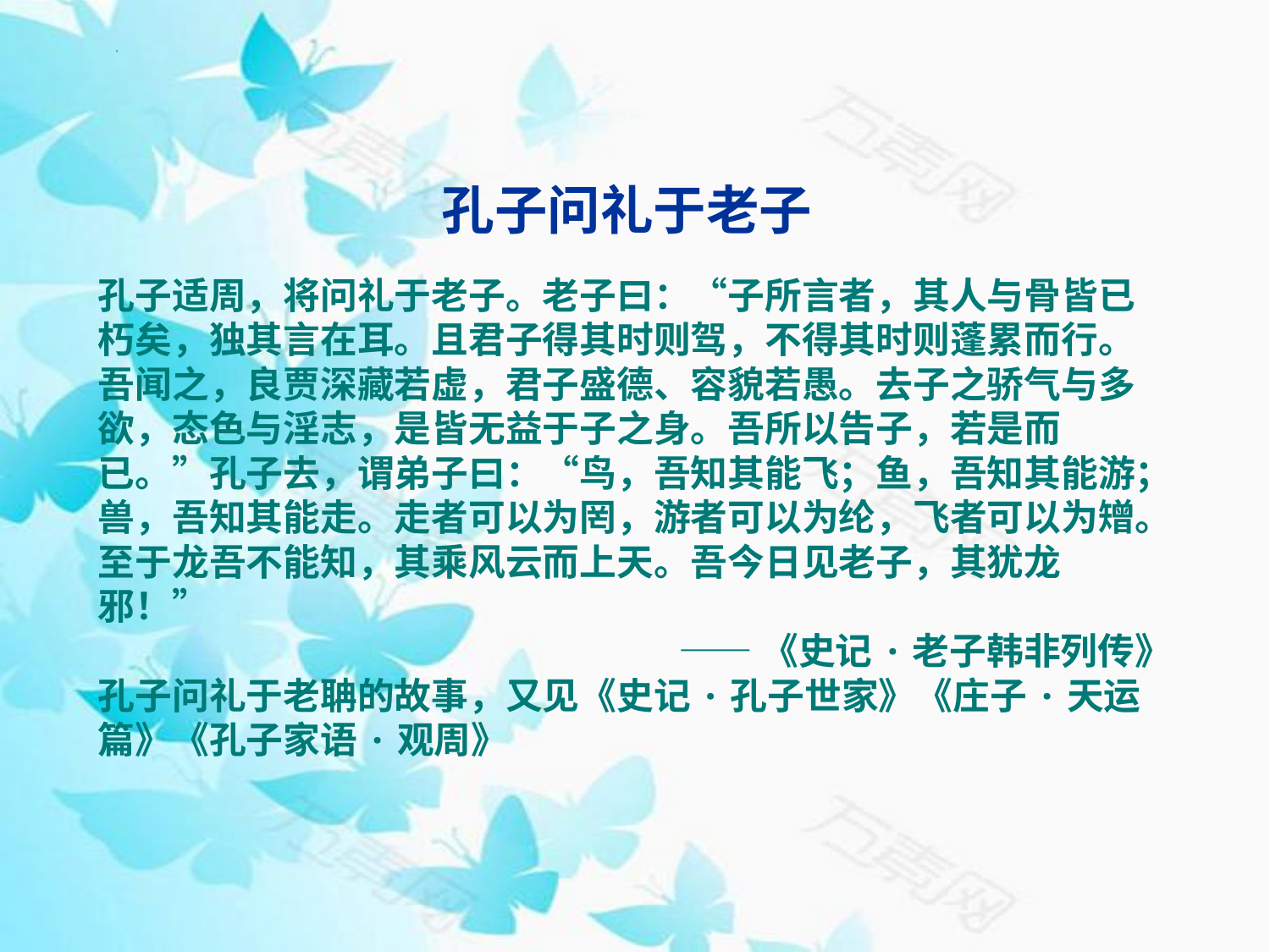

# 孔子问礼于老子
孔子适周，将问礼于老子。老子曰：“子所言者，其人与骨皆已朽矣，独其言在耳。且君子得其时则驾，不得其时则蓬累而行。吾闻之，良贾深藏若虚，君子盛德、容貌若愚。去子之骄气与多欲，态色与淫志，是皆无益于子之身。吾所以告子，若是而已。”孔子去，谓弟子曰：“鸟，吾知其能飞；鱼，吾知其能游；兽，吾知其能走。走者可以为罔，游者可以为纶，飞者可以为矰。至于龙吾不能知，其乘风云而上天。吾今日见老子，其犹龙邪！”
——《史记·老子韩非列传》
孔子问礼于老聃的故事，又见《史记·孔子世家》《庄子·天运篇》《孔子家语·观周》